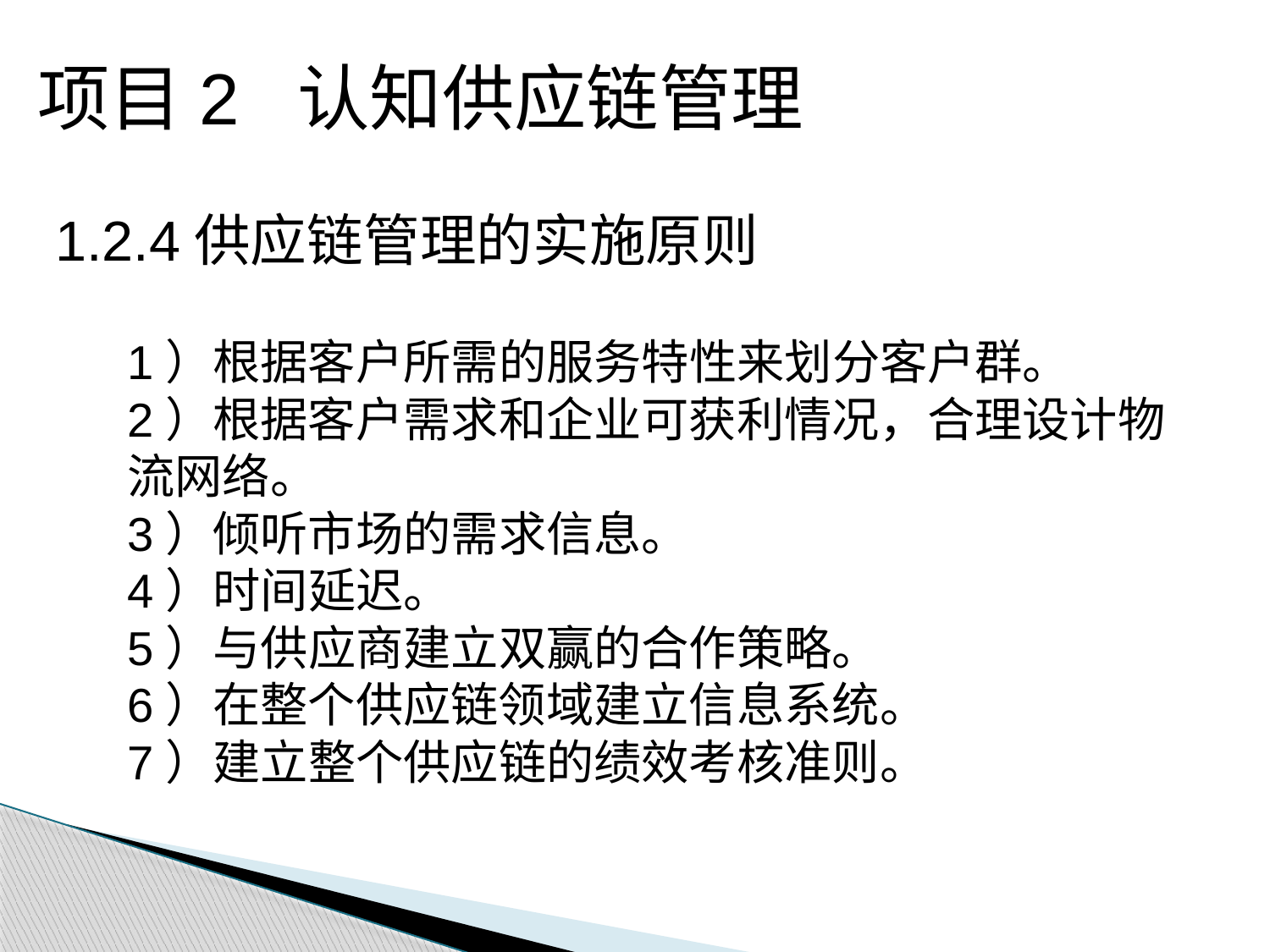

项目2  认知供应链管理

1.2.4供应链管理的实施原则
1）根据客户所需的服务特性来划分客户群。
2）根据客户需求和企业可获利情况，合理设计物流网络。
3）倾听市场的需求信息。
4）时间延迟。
5）与供应商建立双赢的合作策略。
6）在整个供应链领域建立信息系统。
7）建立整个供应链的绩效考核准则。